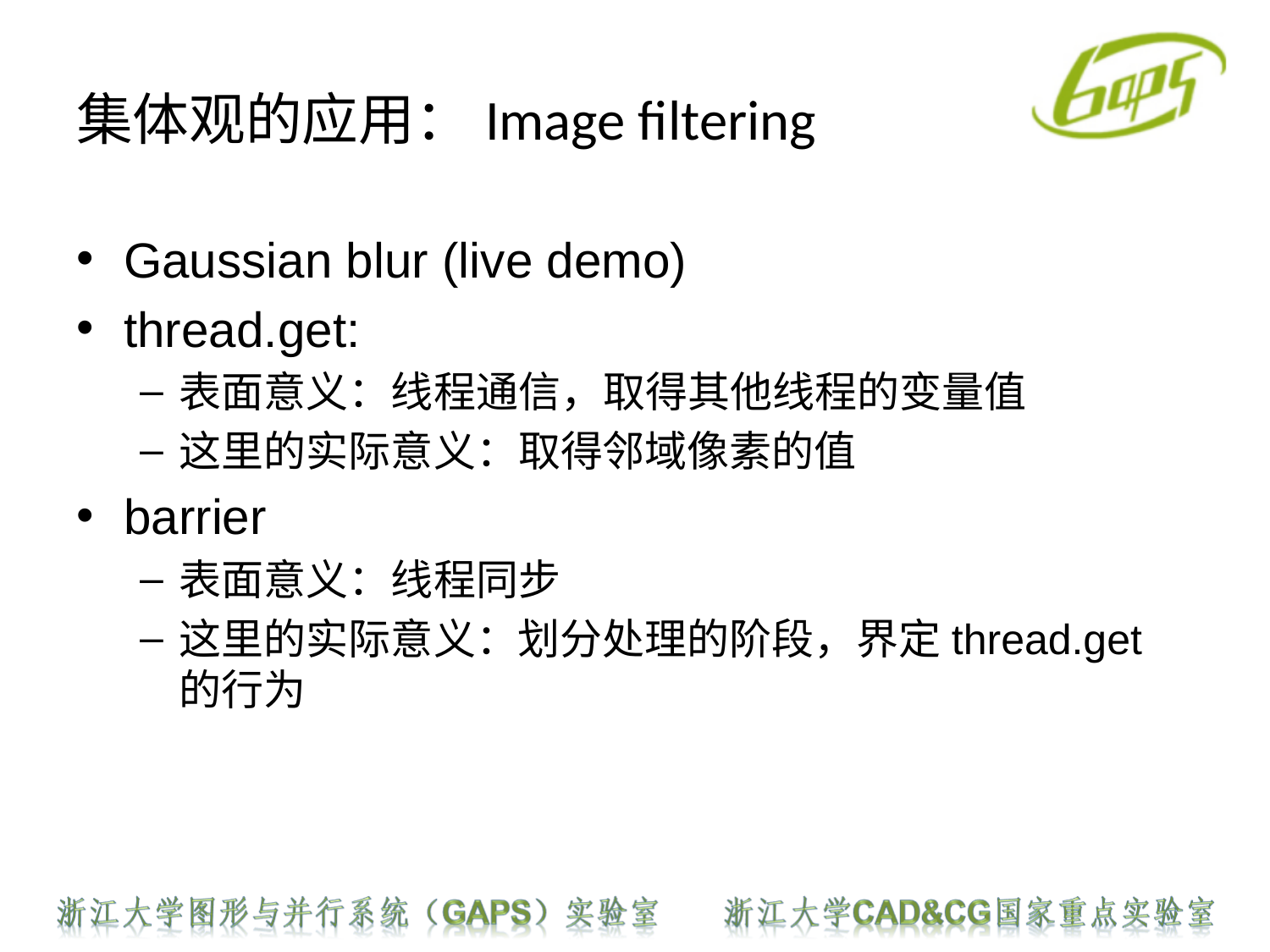

# 集体观的应用：Image filtering
Gaussian blur (live demo)
thread.get:
表面意义：线程通信，取得其他线程的变量值
这里的实际意义：取得邻域像素的值
barrier
表面意义：线程同步
这里的实际意义：划分处理的阶段，界定thread.get的行为